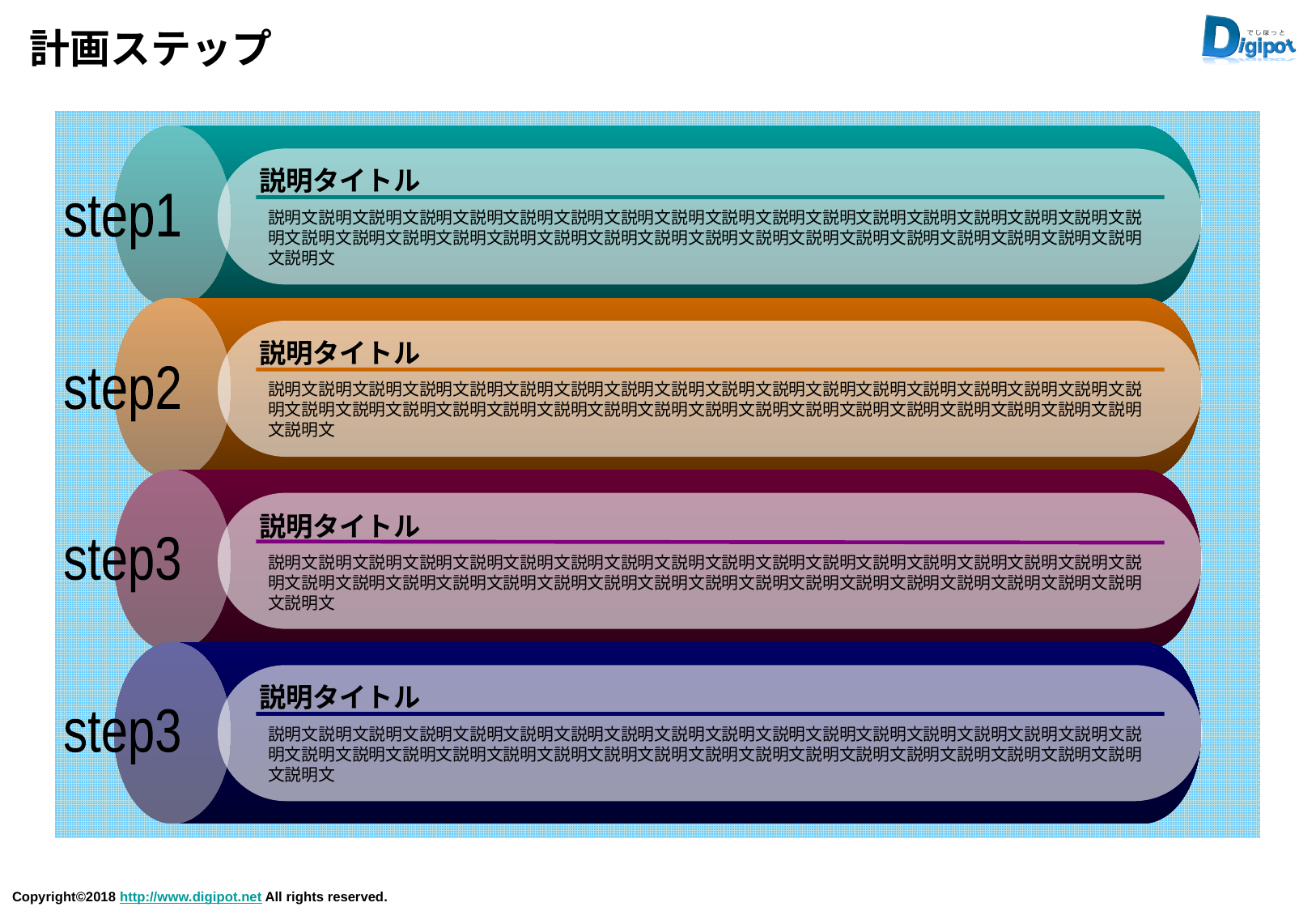

# 計画ステップ

step1

step2

step3

step3
説明タイトル

説明文説明文説明文説明文説明文説明文説明文説明文説明文説明文説明文説明文説明文説明文説明文説明文説明文説明文説明文説明文説明文説明文説明文説明文説明文説明文説明文説明文説明文説明文説明文説明文説明文説明文説明文説明文
説明タイトル

説明文説明文説明文説明文説明文説明文説明文説明文説明文説明文説明文説明文説明文説明文説明文説明文説明文説明文説明文説明文説明文説明文説明文説明文説明文説明文説明文説明文説明文説明文説明文説明文説明文説明文説明文説明文
説明タイトル

説明文説明文説明文説明文説明文説明文説明文説明文説明文説明文説明文説明文説明文説明文説明文説明文説明文説明文説明文説明文説明文説明文説明文説明文説明文説明文説明文説明文説明文説明文説明文説明文説明文説明文説明文説明文
説明タイトル

説明文説明文説明文説明文説明文説明文説明文説明文説明文説明文説明文説明文説明文説明文説明文説明文説明文説明文説明文説明文説明文説明文説明文説明文説明文説明文説明文説明文説明文説明文説明文説明文説明文説明文説明文説明文